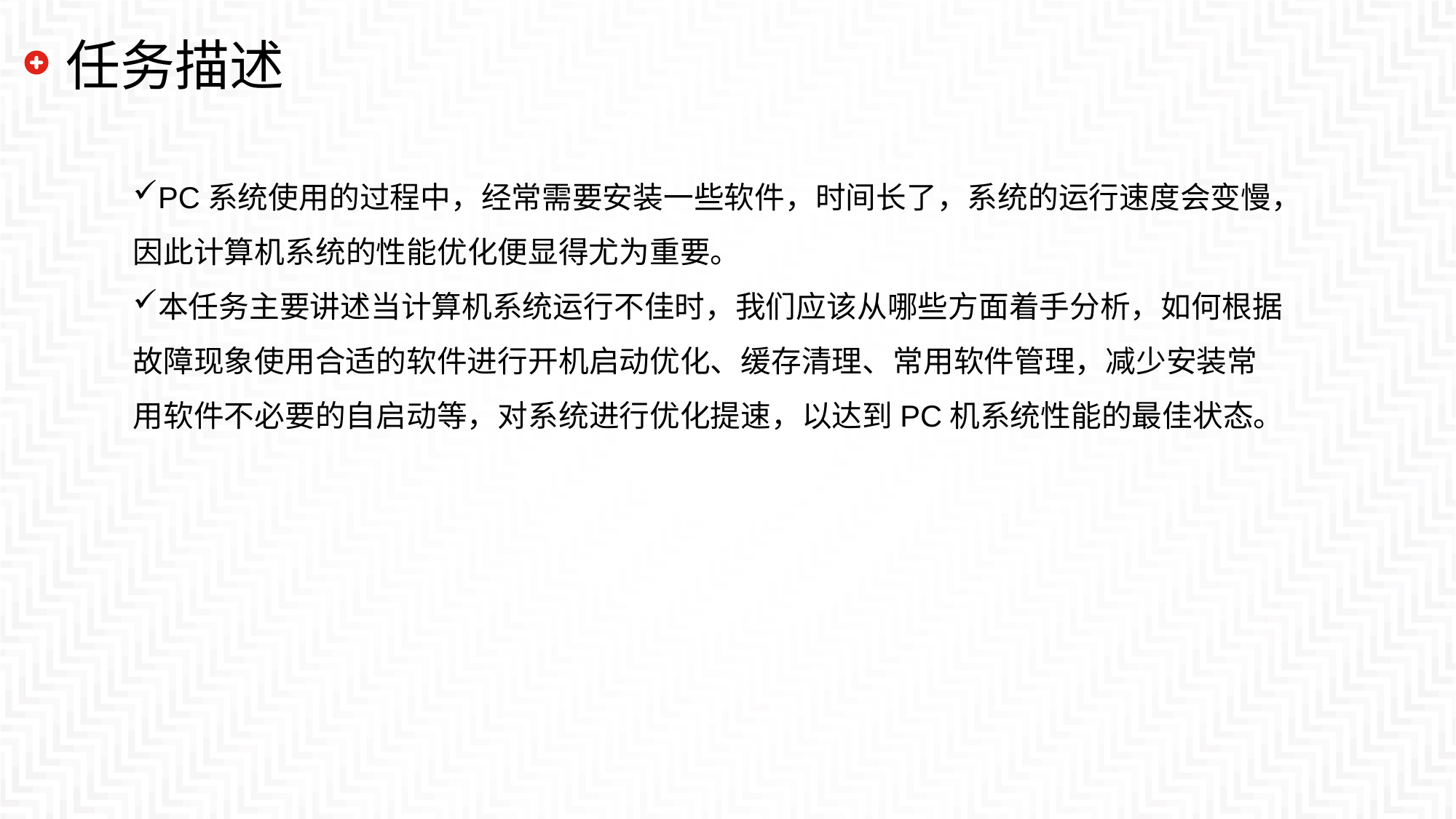

# 任务描述
PC系统使用的过程中，经常需要安装一些软件，时间长了，系统的运行速度会变慢，
因此计算机系统的性能优化便显得尤为重要。
本任务主要讲述当计算机系统运行不佳时，我们应该从哪些方面着手分析，如何根据
故障现象使用合适的软件进行开机启动优化、缓存清理、常用软件管理，减少安装常
用软件不必要的自启动等，对系统进行优化提速，以达到PC机系统性能的最佳状态。